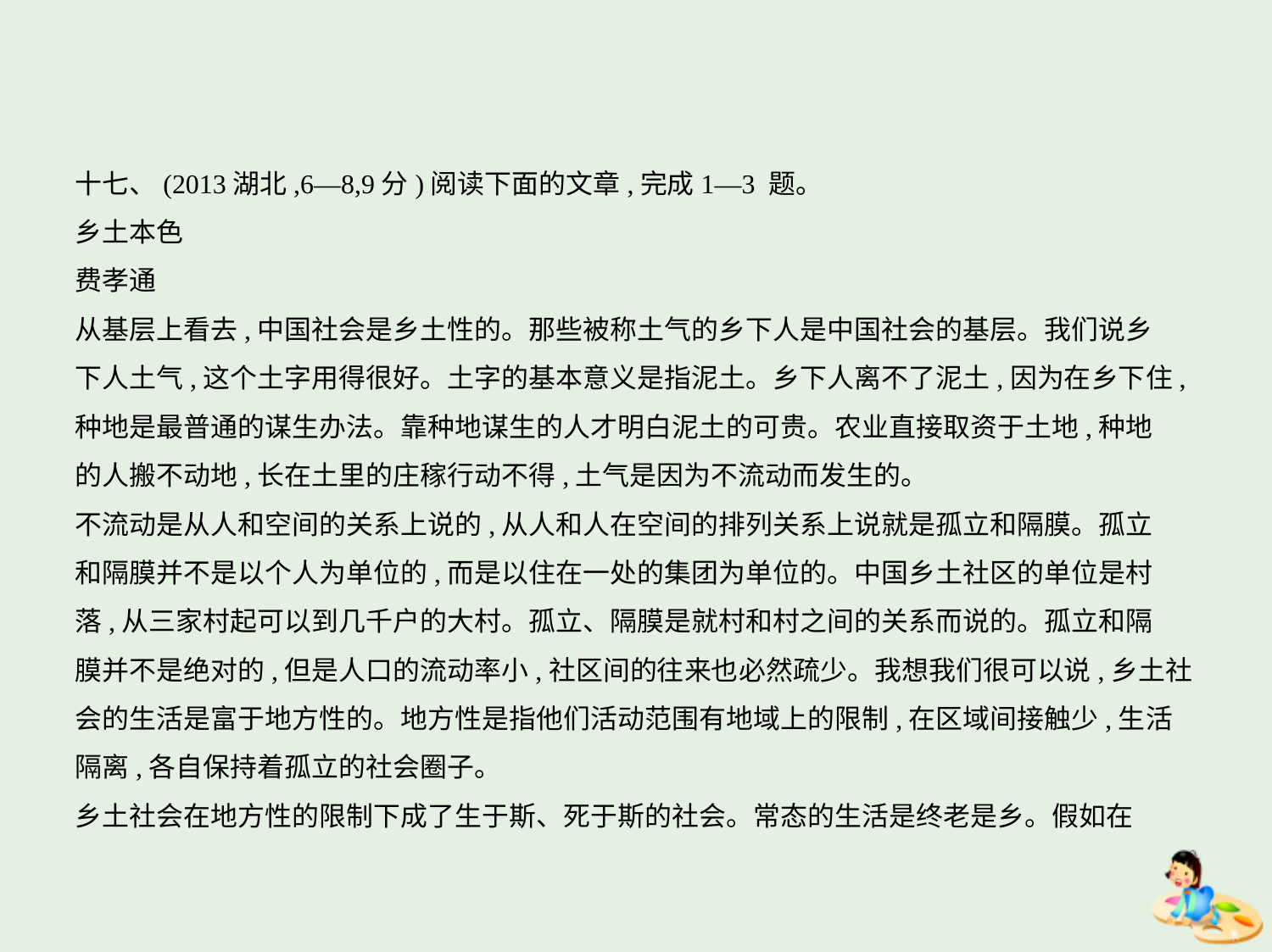

十七、(2013湖北,6—8,9分)阅读下面的文章,完成1—3 题。
乡土本色
费孝通
从基层上看去,中国社会是乡土性的。那些被称土气的乡下人是中国社会的基层。我们说乡
下人土气,这个土字用得很好。土字的基本意义是指泥土。乡下人离不了泥土,因为在乡下住,
种地是最普通的谋生办法。靠种地谋生的人才明白泥土的可贵。农业直接取资于土地,种地
的人搬不动地,长在土里的庄稼行动不得,土气是因为不流动而发生的。
不流动是从人和空间的关系上说的,从人和人在空间的排列关系上说就是孤立和隔膜。孤立
和隔膜并不是以个人为单位的,而是以住在一处的集团为单位的。中国乡土社区的单位是村
落,从三家村起可以到几千户的大村。孤立、隔膜是就村和村之间的关系而说的。孤立和隔
膜并不是绝对的,但是人口的流动率小,社区间的往来也必然疏少。我想我们很可以说,乡土社
会的生活是富于地方性的。地方性是指他们活动范围有地域上的限制,在区域间接触少,生活
隔离,各自保持着孤立的社会圈子。
乡土社会在地方性的限制下成了生于斯、死于斯的社会。常态的生活是终老是乡。假如在